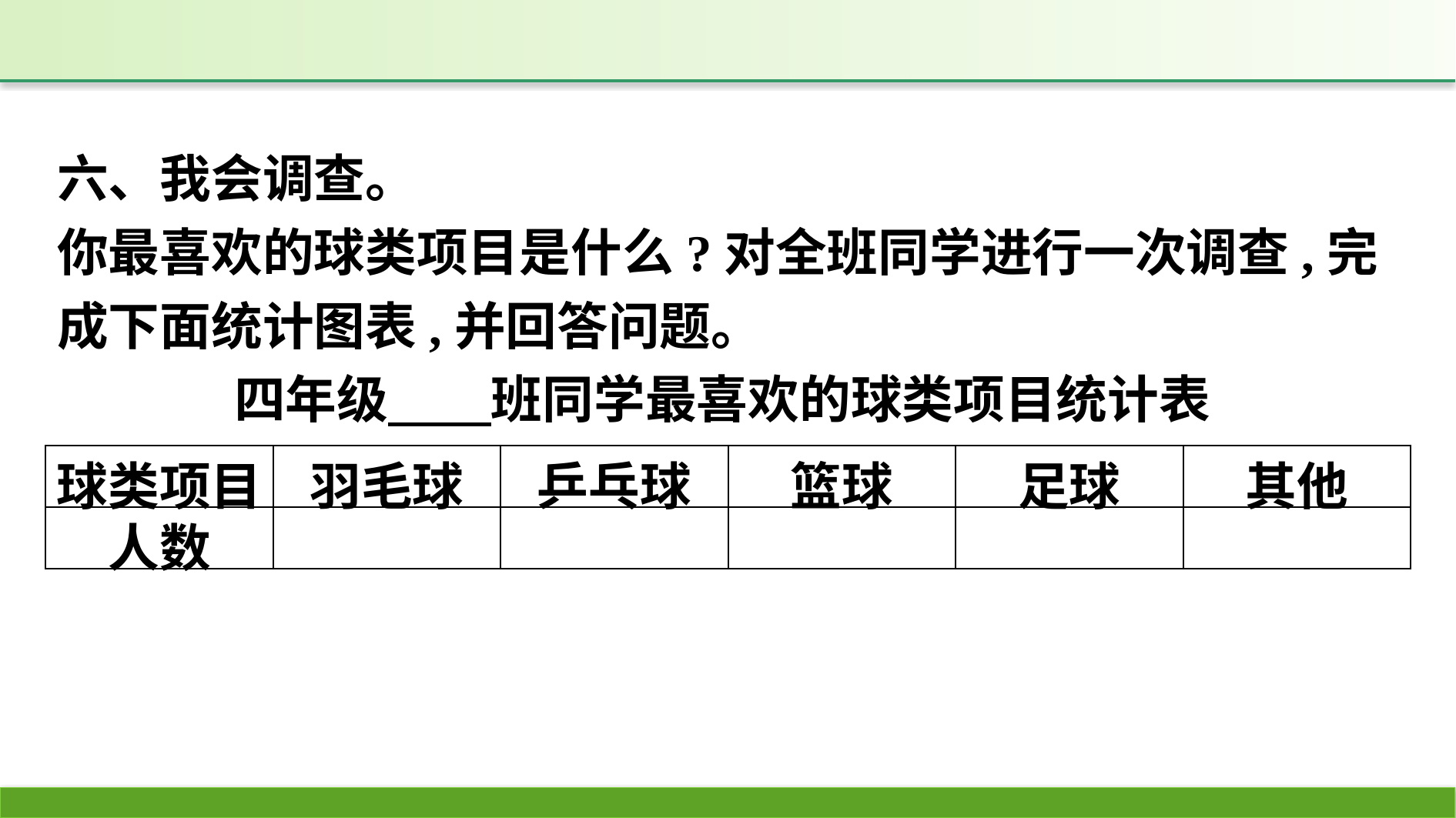

六、我会调查。
你最喜欢的球类项目是什么?对全班同学进行一次调查,完成下面统计图表,并回答问题。
四年级　　班同学最喜欢的球类项目统计表
| 球类项目 | 羽毛球 | 乒乓球 | 篮球 | 足球 | 其他 |
| --- | --- | --- | --- | --- | --- |
| 人数 |  |  |  |  |  |